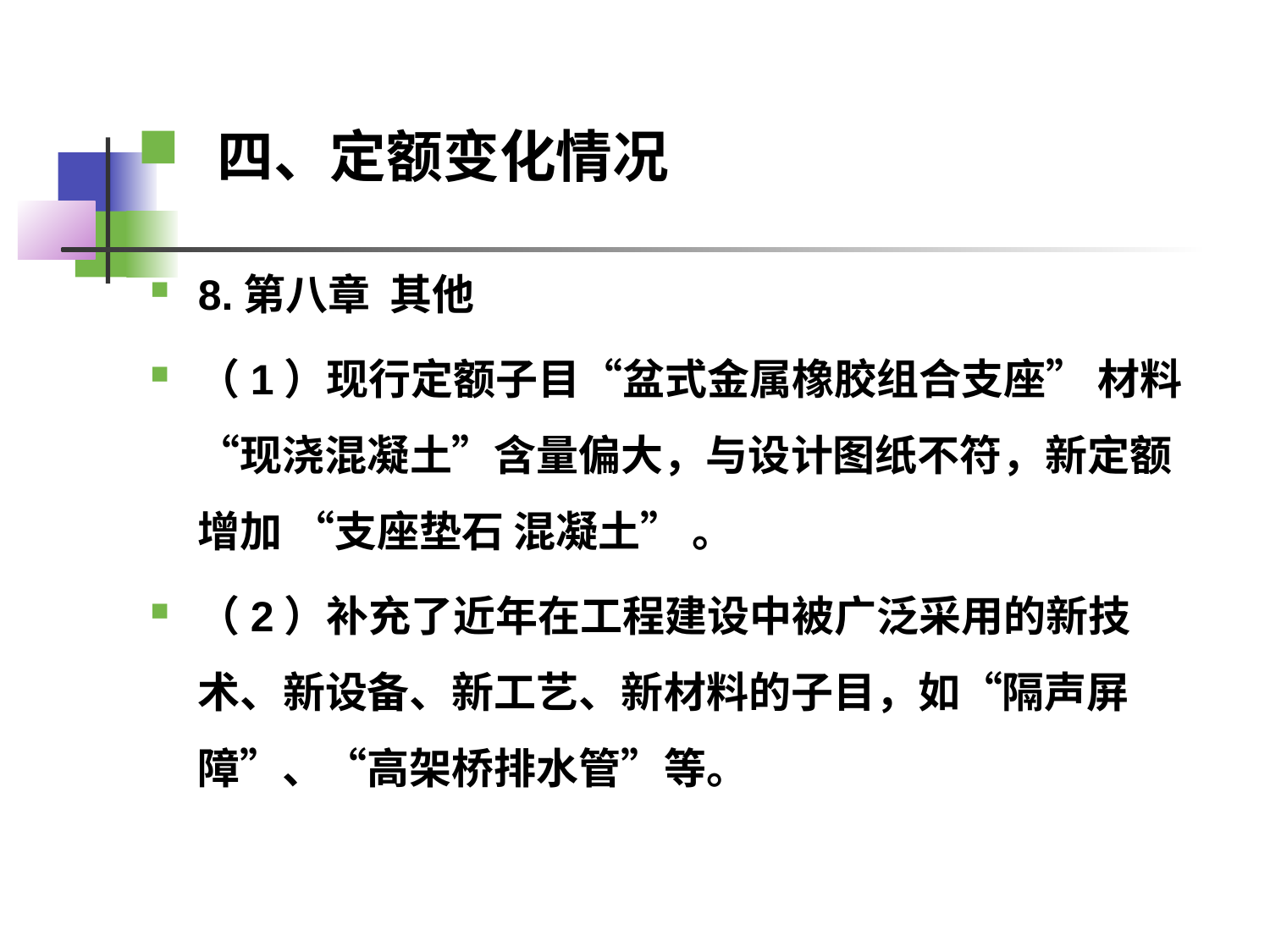

四、定额变化情况
8.第八章  其他
（1）现行定额子目“盆式金属橡胶组合支座” 材料“现浇混凝土”含量偏大，与设计图纸不符，新定额增加 “支座垫石 混凝土” 。
（2）补充了近年在工程建设中被广泛采用的新技术、新设备、新工艺、新材料的子目，如“隔声屏障”、“高架桥排水管”等。